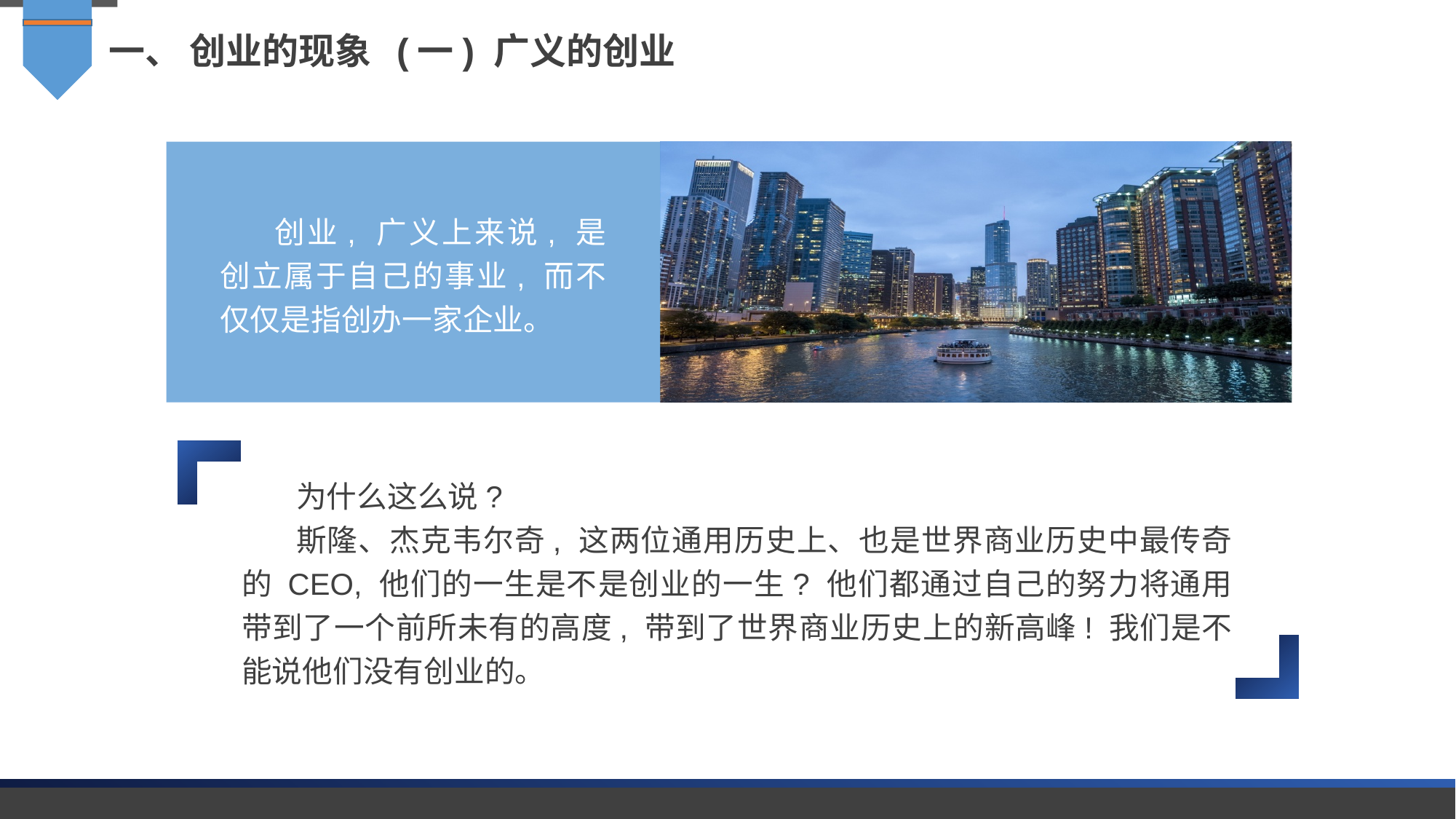

一、 创业的现象  (一) 广义的创业

创业, 广义上来说, 是创立属于自己的事业, 而不仅仅是指创办一家企业。

为什么这么说?
斯隆、杰克韦尔奇, 这两位通用历史上、也是世界商业历史中最传奇的 CEO, 他们的一生是不是创业的一生? 他们都通过自己的努力将通用带到了一个前所未有的高度, 带到了世界商业历史上的新高峰! 我们是不能说他们没有创业的。